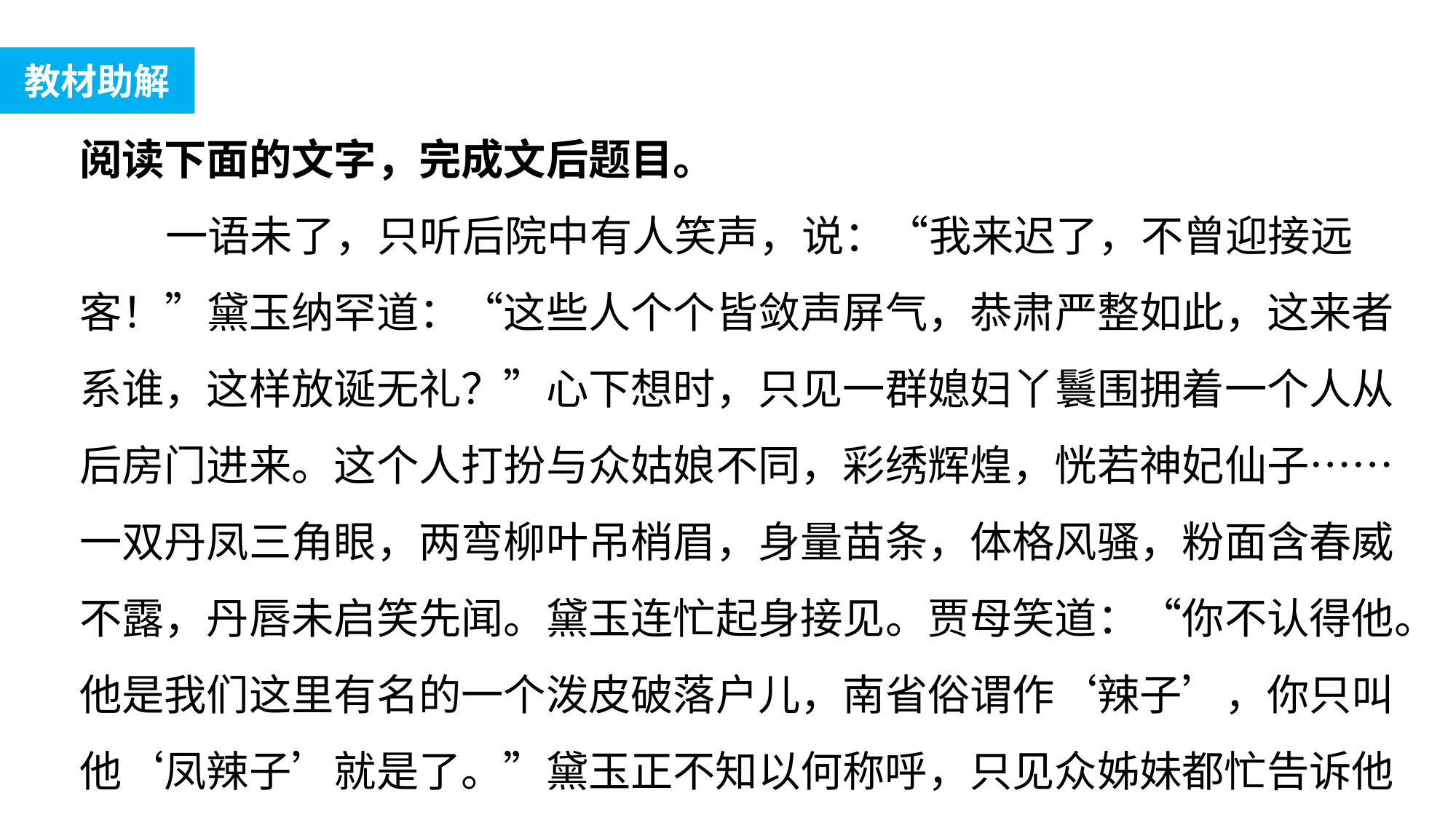

教材助解
阅读下面的文字，完成文后题目。
一语未了，只听后院中有人笑声，说：“我来迟了，不曾迎接远客！”黛玉纳罕道：“这些人个个皆敛声屏气，恭肃严整如此，这来者系谁，这样放诞无礼？”心下想时，只见一群媳妇丫鬟围拥着一个人从后房门进来。这个人打扮与众姑娘不同，彩绣辉煌，恍若神妃仙子……一双丹凤三角眼，两弯柳叶吊梢眉，身量苗条，体格风骚，粉面含春威不露，丹唇未启笑先闻。黛玉连忙起身接见。贾母笑道：“你不认得他。他是我们这里有名的一个泼皮破落户儿，南省俗谓作‘辣子’，你只叫他‘凤辣子’就是了。”黛玉正不知以何称呼，只见众姊妹都忙告诉他